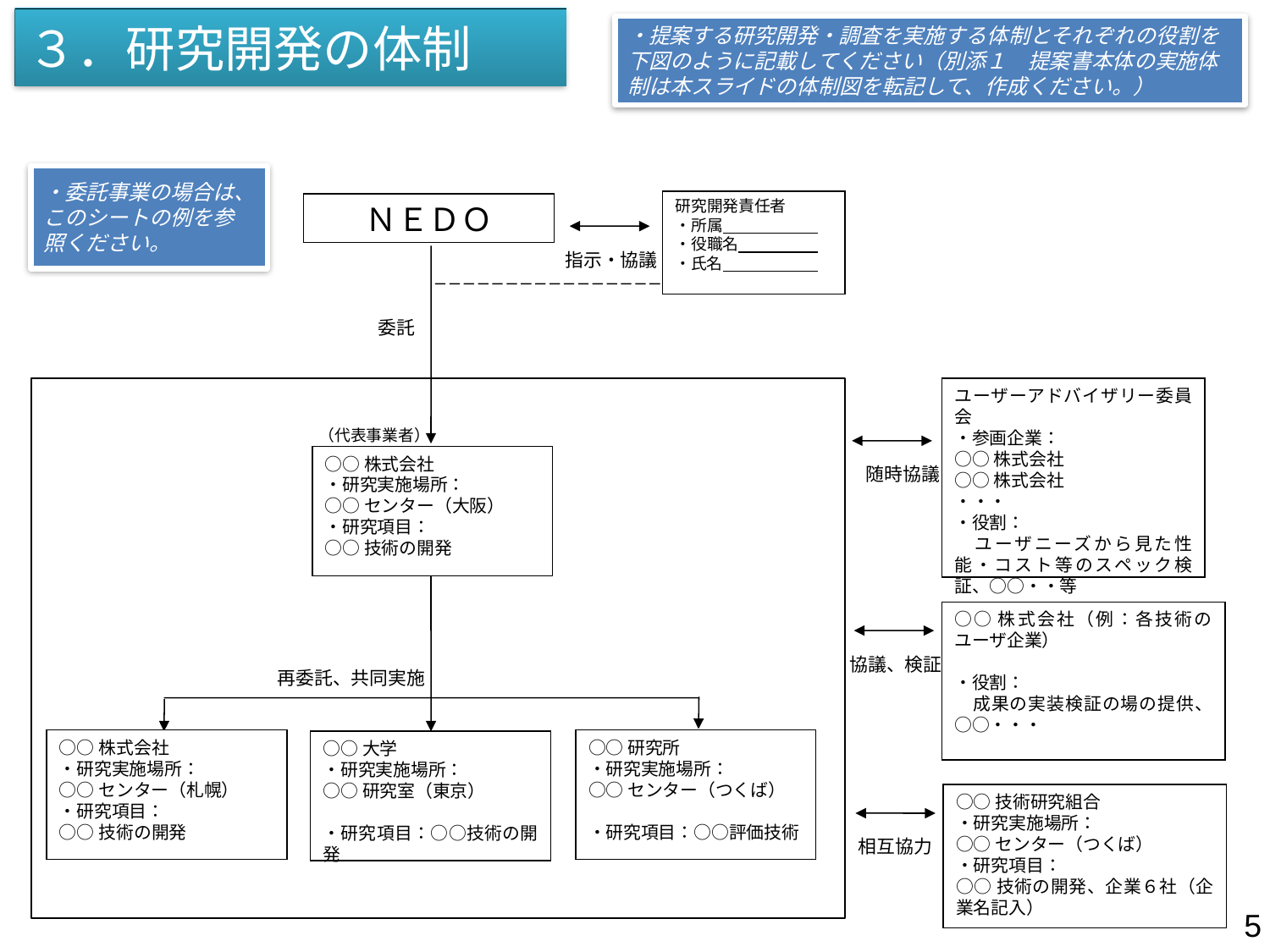

３．研究開発の体制
・提案する研究開発・調査を実施する体制とそれぞれの役割を下図のように記載してください（別添１　提案書本体の実施体制は本スライドの体制図を転記して、作成ください。）
・委託事業の場合は、このシートの例を参照ください。
研究開発責任者
・所属
・役職名
・氏名
ＮＥＤＯ

指示・協議

委託

ユーザーアドバイザリー委員会
・参画企業：
○○株式会社
○○株式会社
・・・
・役割：
　ユーザニーズから見た性能・コスト等のスペック検証、○○・・等

（代表事業者）

○○株式会社
・研究実施場所：
○○センター（大阪）
・研究項目：
○○技術の開発

　随時協議

○○株式会社（例：各技術のユーザ企業）

・役割：
　成果の実装検証の場の提供、○○・・・

協議、検証
再委託、共同実施

○○株式会社
・研究実施場所：
○○センター（札幌）
・研究項目：
○○技術の開発

○○研究所
・研究実施場所：
○○センター（つくば）

・研究項目：○○評価技術

○○大学
・研究実施場所：
○○研究室（東京）

・研究項目：○○技術の開発

○○技術研究組合
・研究実施場所：
○○センター（つくば）
・研究項目：
○○技術の開発、企業６社（企業名記入）

相互協力
5